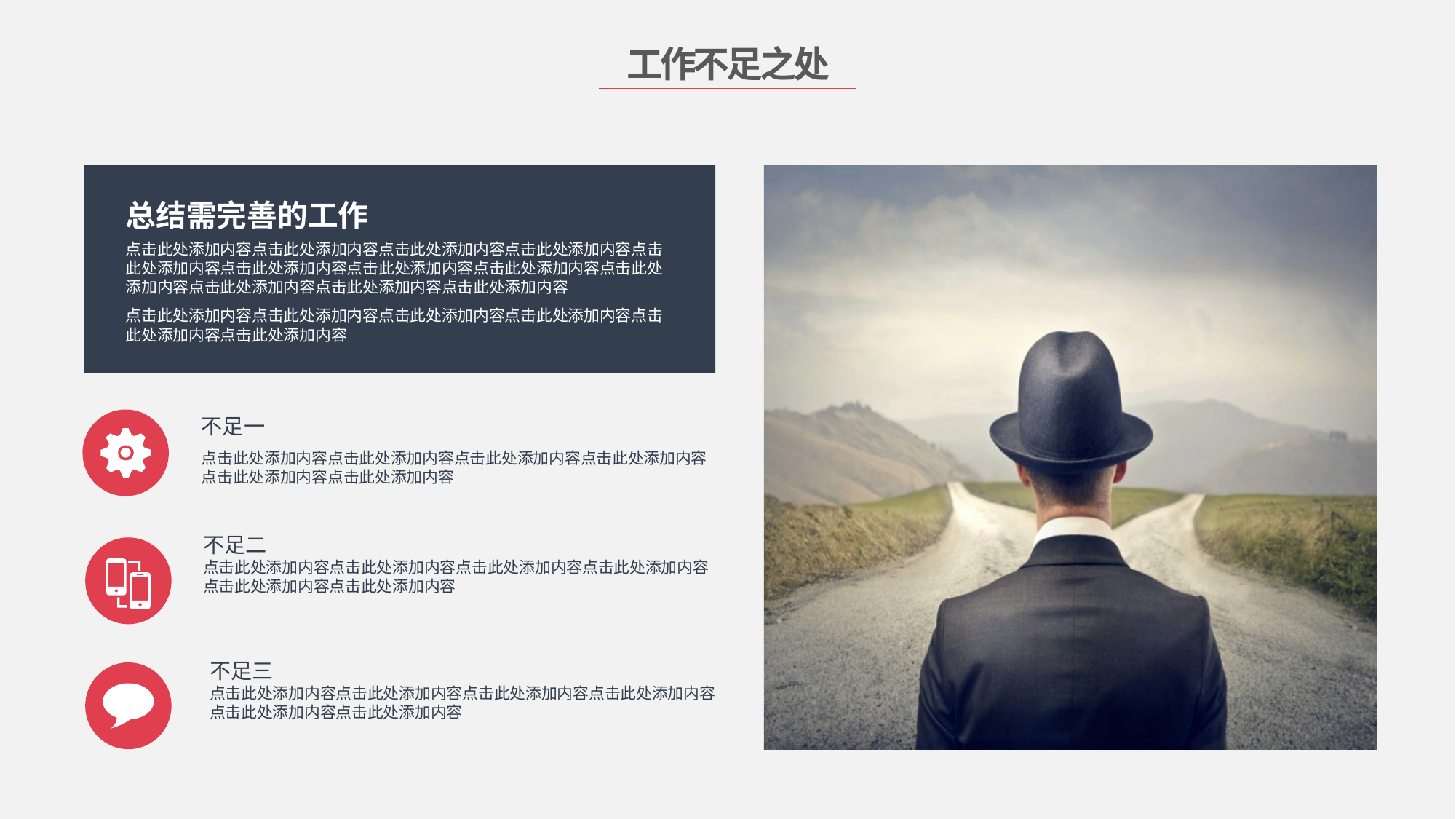

工作不足之处

总结需完善的工作
点击此处添加内容点击此处添加内容点击此处添加内容点击此处添加内容点击此处添加内容点击此处添加内容点击此处添加内容点击此处添加内容点击此处添加内容点击此处添加内容点击此处添加内容点击此处添加内容
点击此处添加内容点击此处添加内容点击此处添加内容点击此处添加内容点击此处添加内容点击此处添加内容

不足一
点击此处添加内容点击此处添加内容点击此处添加内容点击此处添加内容点击此处添加内容点击此处添加内容

不足二
点击此处添加内容点击此处添加内容点击此处添加内容点击此处添加内容点击此处添加内容点击此处添加内容

不足三
点击此处添加内容点击此处添加内容点击此处添加内容点击此处添加内容点击此处添加内容点击此处添加内容